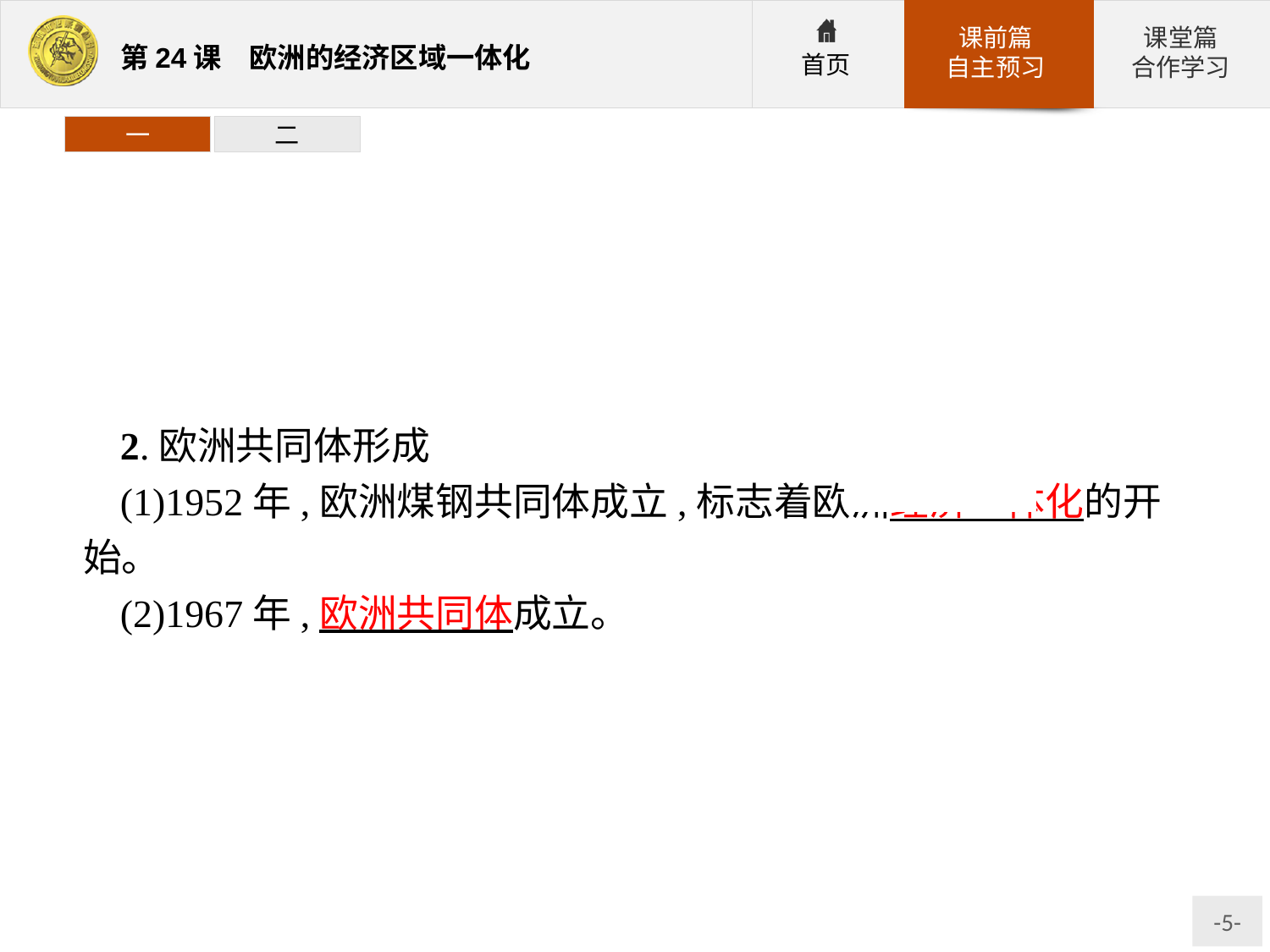

一
二
2.欧洲共同体形成
(1)1952年,欧洲煤钢共同体成立,标志着欧洲经济一体化的开始。
(2)1967年,欧洲共同体成立。